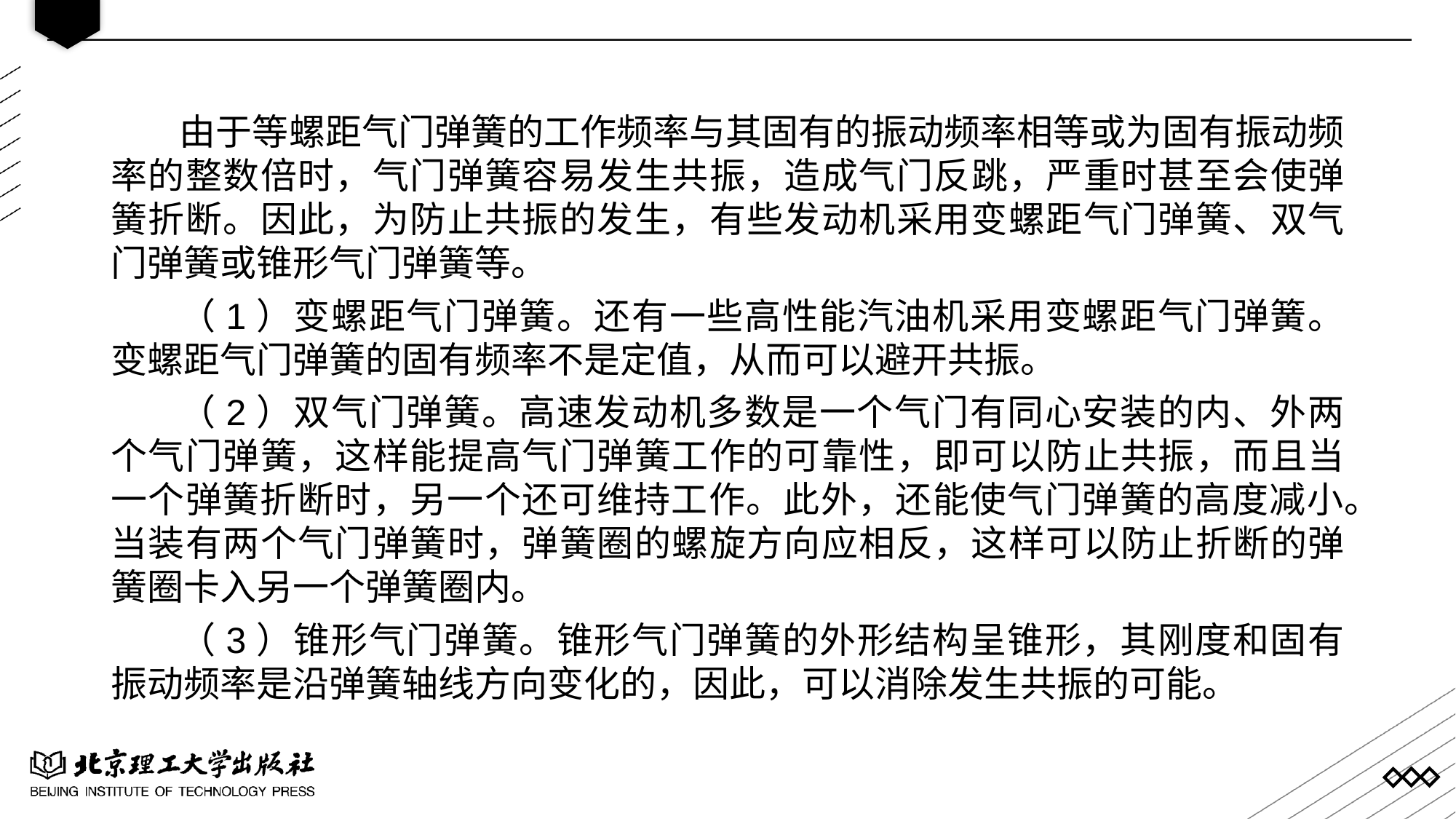

由于等螺距气门弹簧的工作频率与其固有的振动频率相等或为固有振动频率的整数倍时，气门弹簧容易发生共振，造成气门反跳，严重时甚至会使弹簧折断。因此，为防止共振的发生，有些发动机采用变螺距气门弹簧、双气门弹簧或锥形气门弹簧等。
（1）变螺距气门弹簧。还有一些高性能汽油机采用变螺距气门弹簧。变螺距气门弹簧的固有频率不是定值，从而可以避开共振。
（2）双气门弹簧。高速发动机多数是一个气门有同心安装的内、外两个气门弹簧，这样能提高气门弹簧工作的可靠性，即可以防止共振，而且当一个弹簧折断时，另一个还可维持工作。此外，还能使气门弹簧的高度减小。当装有两个气门弹簧时，弹簧圈的螺旋方向应相反，这样可以防止折断的弹簧圈卡入另一个弹簧圈内。
（3）锥形气门弹簧。锥形气门弹簧的外形结构呈锥形，其刚度和固有振动频率是沿弹簧轴线方向变化的，因此，可以消除发生共振的可能。